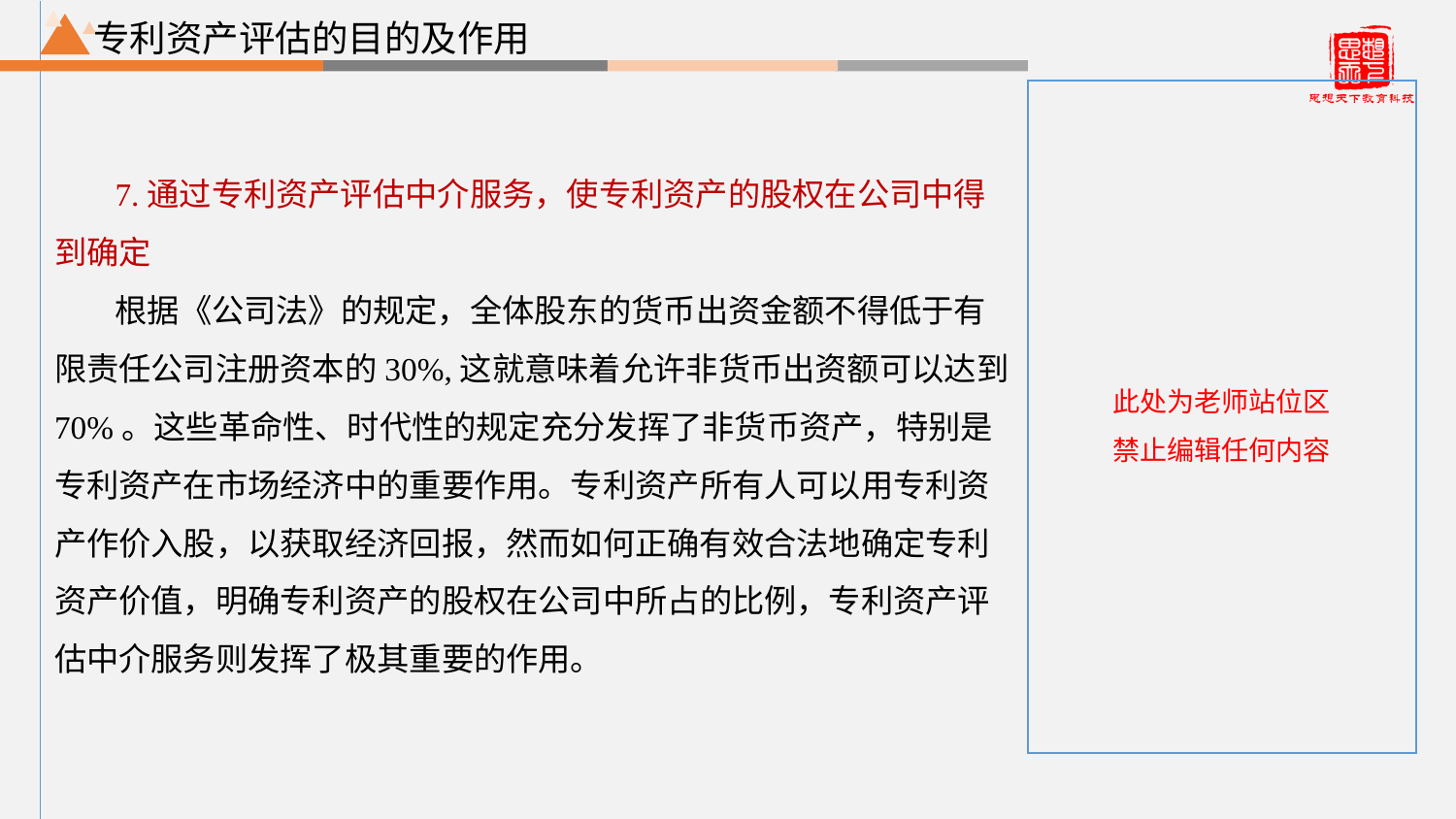

专利资产评估的目的及作用
7.通过专利资产评估中介服务，使专利资产的股权在公司中得到确定
根据《公司法》的规定，全体股东的货币出资金额不得低于有限责任公司注册资本的30%,这就意味着允许非货币出资额可以达到70%。这些革命性、时代性的规定充分发挥了非货币资产，特别是专利资产在市场经济中的重要作用。专利资产所有人可以用专利资产作价入股，以获取经济回报，然而如何正确有效合法地确定专利资产价值，明确专利资产的股权在公司中所占的比例，专利资产评估中介服务则发挥了极其重要的作用。
123